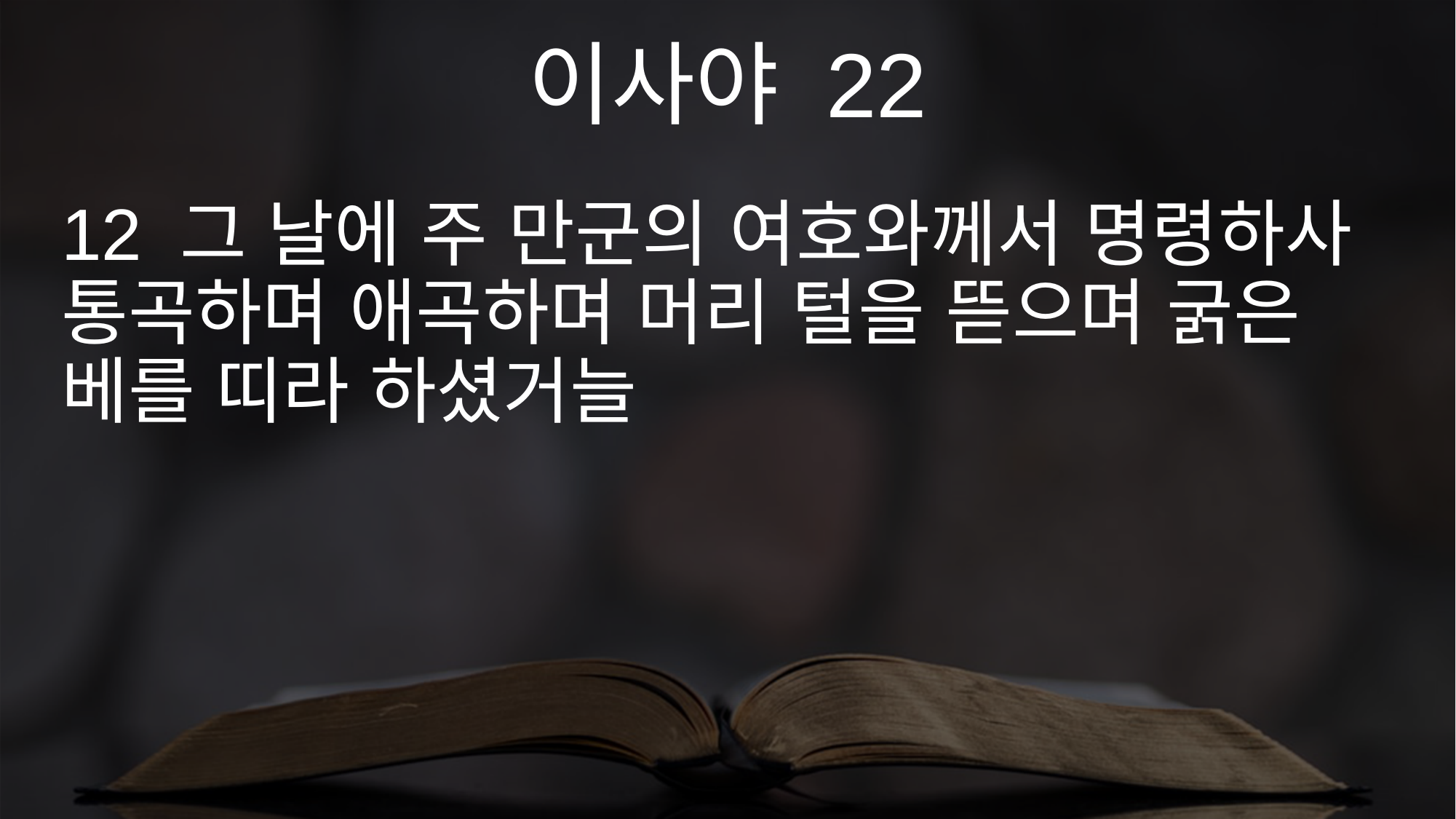

이사야 22
12 그 날에 주 만군의 여호와께서 명령하사 통곡하며 애곡하며 머리 털을 뜯으며 굵은 베를 띠라 하셨거늘